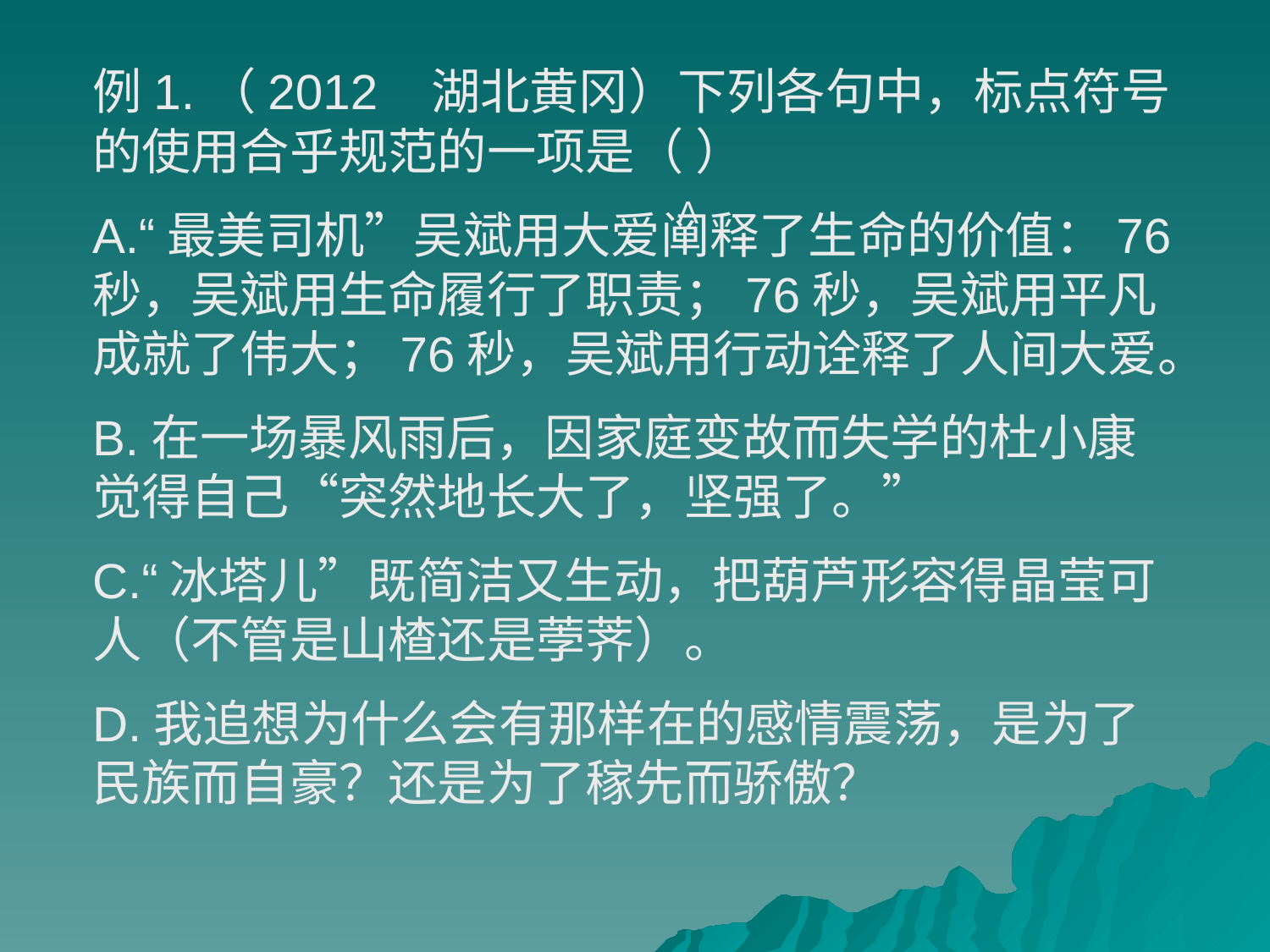

例1.（2012   湖北黄冈）下列各句中，标点符号的使用合乎规范的一项是（ ）
A.“最美司机”吴斌用大爱阐释了生命的价值：76秒，吴斌用生命履行了职责；76秒，吴斌用平凡成就了伟大；76秒，吴斌用行动诠释了人间大爱。
B.在一场暴风雨后，因家庭变故而失学的杜小康觉得自己“突然地长大了，坚强了。”
C.“冰塔儿”既简洁又生动，把葫芦形容得晶莹可人（不管是山楂还是荸荠）。
D.我追想为什么会有那样在的感情震荡，是为了民族而自豪？还是为了稼先而骄傲？
A